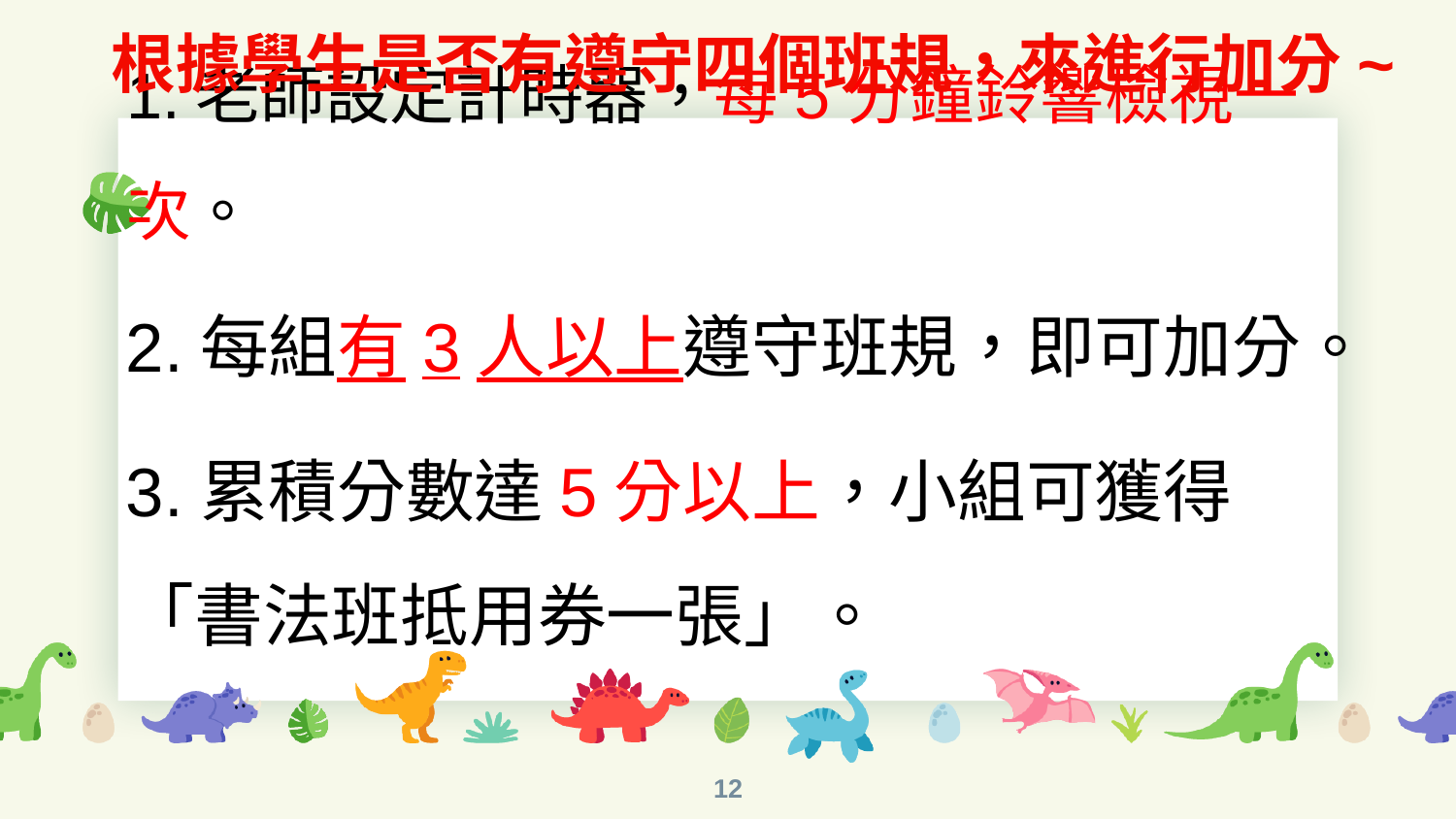

根據學生是否有遵守四個班規，來進行加分~
# 1.老師設定計時器，每5分鐘鈴響檢視一次。
2.每組有3人以上遵守班規，即可加分。
3.累積分數達5分以上，小組可獲得
「書法班抵用券一張」。
12